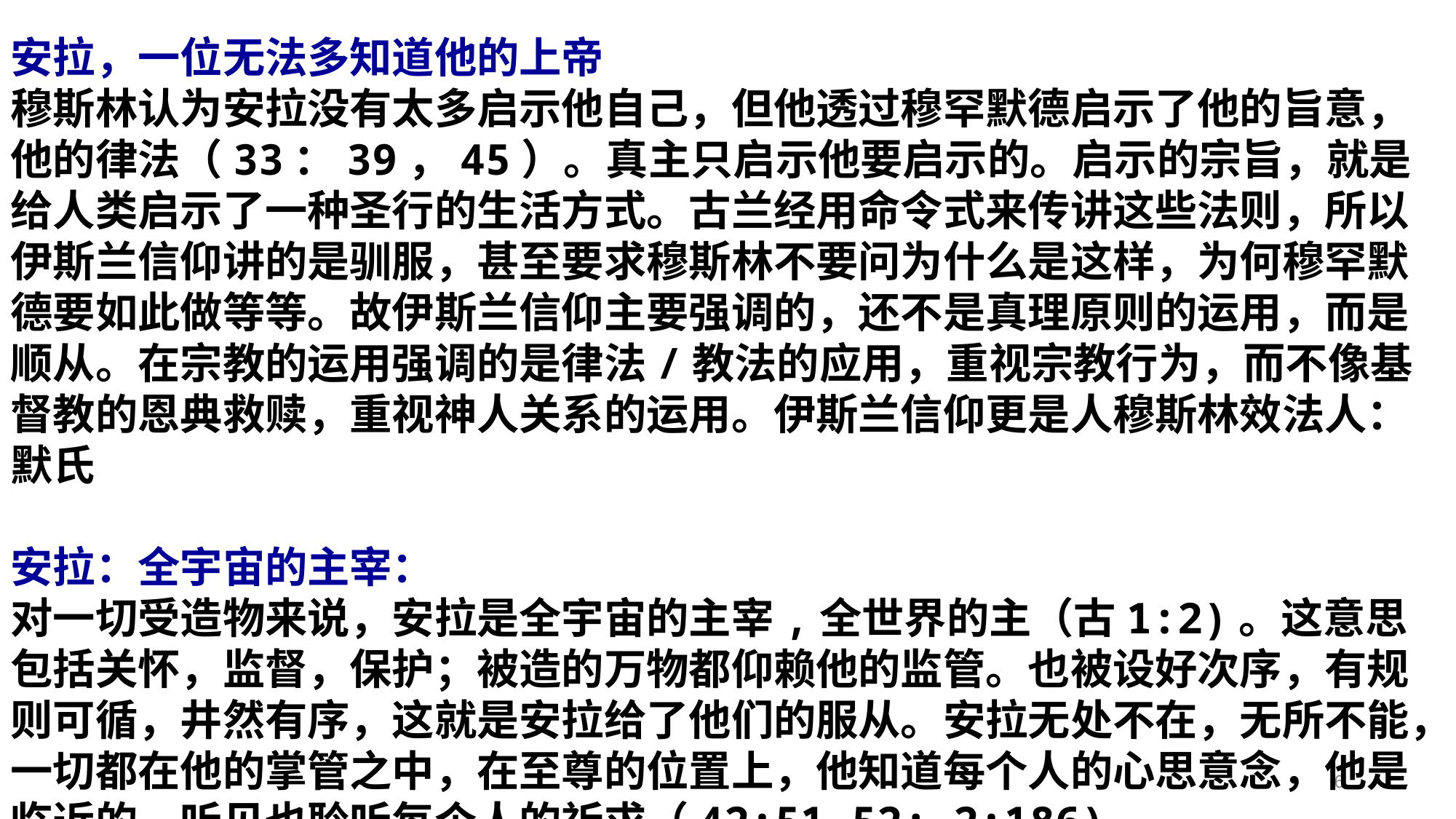

安拉，一位无法多知道他的上帝
穆斯林认为安拉没有太多启示他自己，但他透过穆罕默德启示了他的旨意，他的律法（33：39，45）。真主只启示他要启示的。启示的宗旨，就是给人类启示了一种圣行的生活方式。古兰经用命令式来传讲这些法则，所以伊斯兰信仰讲的是驯服，甚至要求穆斯林不要问为什么是这样，为何穆罕默德要如此做等等。故伊斯兰信仰主要强调的，还不是真理原则的运用，而是顺从。在宗教的运用强调的是律法/教法的应用，重视宗教行为，而不像基督教的恩典救赎，重视神人关系的运用。伊斯兰信仰更是人穆斯林效法人：默氏

安拉：全宇宙的主宰：
对一切受造物来说，安拉是全宇宙的主宰,全世界的主（古1:2)。这意思包括关怀，监督，保护；被造的万物都仰赖他的监管。也被设好次序，有规则可循，井然有序，这就是安拉给了他们的服从。安拉无处不在，无所不能，一切都在他的掌管之中，在至尊的位置上，他知道每个人的心思意念，他是临近的，听见也聆听每个人的祈求（42:51-52; 2:186).
6